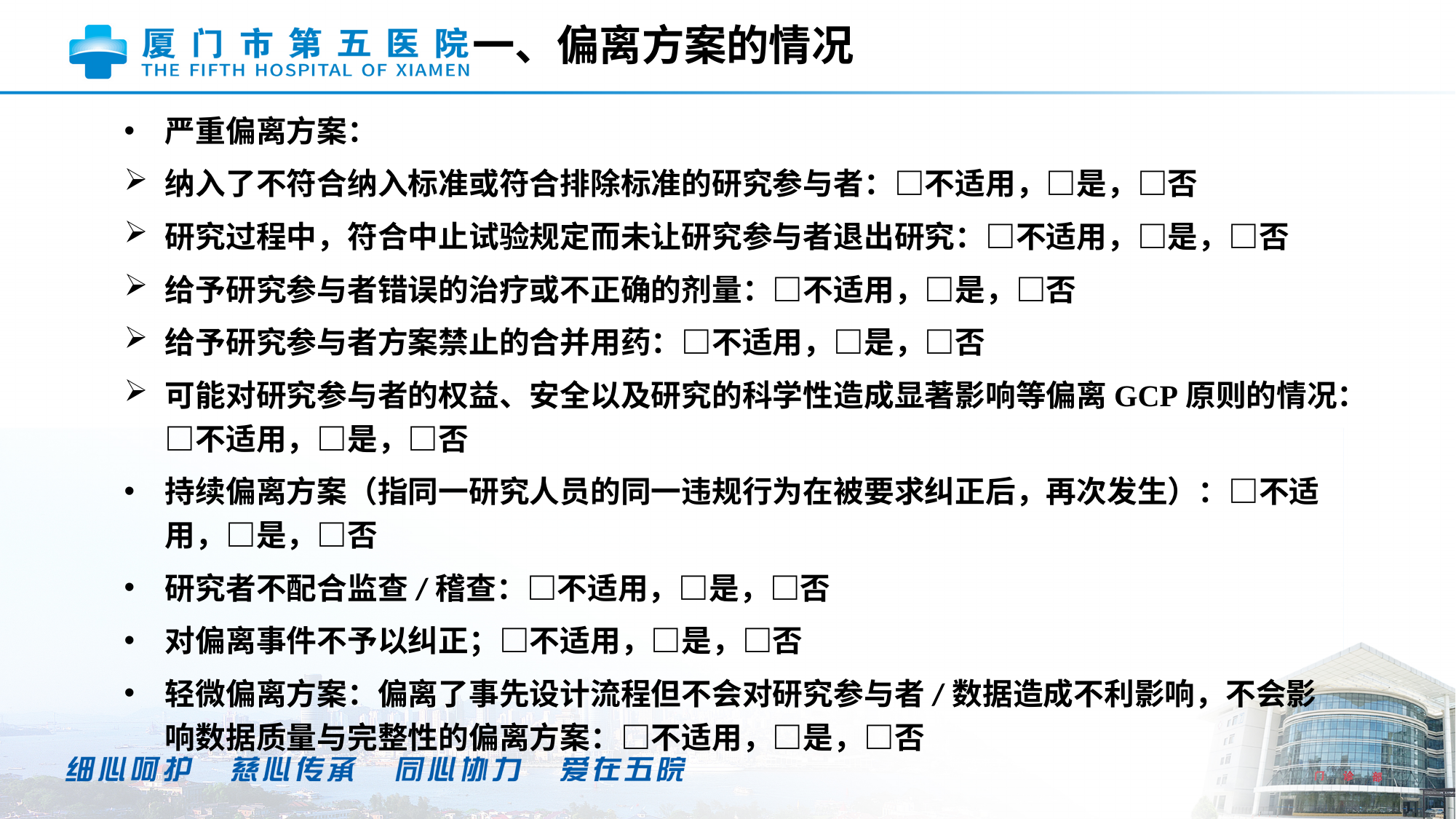

一、偏离方案的情况
严重偏离方案：
纳入了不符合纳入标准或符合排除标准的研究参与者：□不适用，□是，□否
研究过程中，符合中止试验规定而未让研究参与者退出研究：□不适用，□是，□否
给予研究参与者错误的治疗或不正确的剂量：□不适用，□是，□否
给予研究参与者方案禁止的合并用药：□不适用，□是，□否
可能对研究参与者的权益、安全以及研究的科学性造成显著影响等偏离GCP原则的情况：□不适用，□是，□否
持续偏离方案（指同一研究人员的同一违规行为在被要求纠正后，再次发生）：□不适用，□是，□否
研究者不配合监查/稽查：□不适用，□是，□否
对偏离事件不予以纠正；□不适用，□是，□否
轻微偏离方案：偏离了事先设计流程但不会对研究参与者/数据造成不利影响，不会影响数据质量与完整性的偏离方案：□不适用，□是，□否